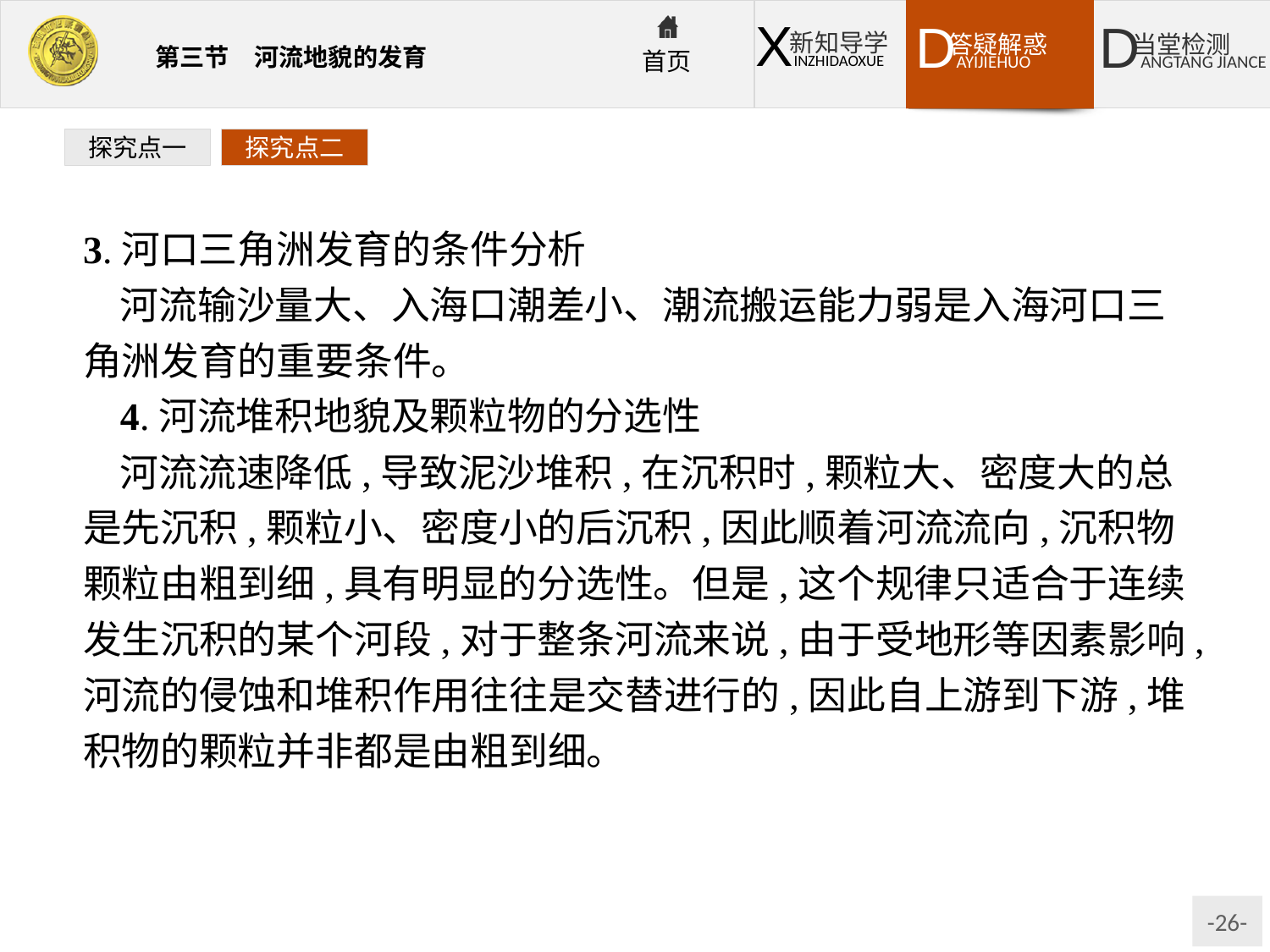

探究点一
探究点二
3.河口三角洲发育的条件分析
河流输沙量大、入海口潮差小、潮流搬运能力弱是入海河口三角洲发育的重要条件。
4.河流堆积地貌及颗粒物的分选性
河流流速降低,导致泥沙堆积,在沉积时,颗粒大、密度大的总是先沉积,颗粒小、密度小的后沉积,因此顺着河流流向,沉积物颗粒由粗到细,具有明显的分选性。但是,这个规律只适合于连续发生沉积的某个河段,对于整条河流来说,由于受地形等因素影响,河流的侵蚀和堆积作用往往是交替进行的,因此自上游到下游,堆积物的颗粒并非都是由粗到细。